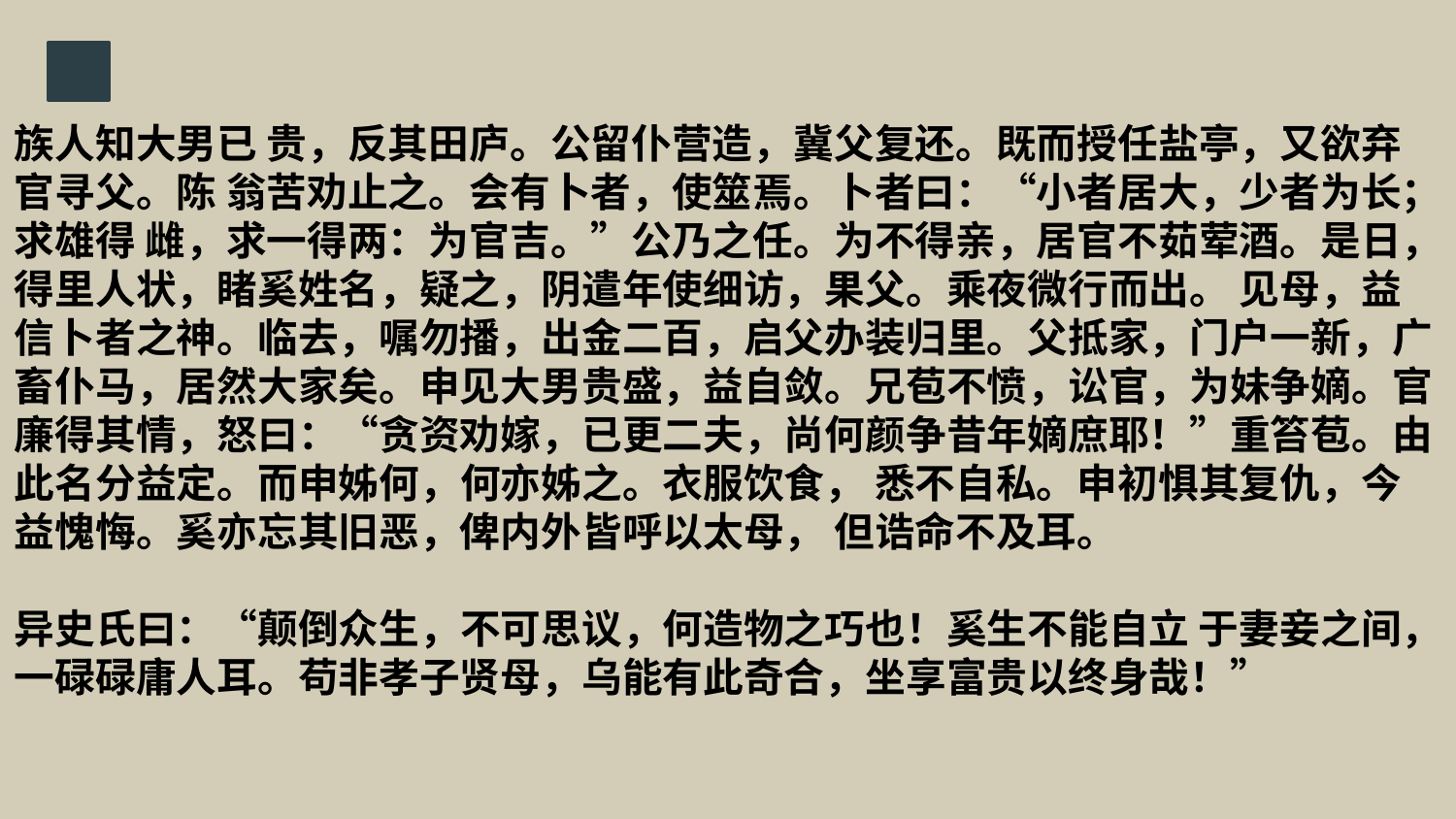

族人知大男已 贵，反其田庐。公留仆营造，冀父复还。既而授任盐亭，又欲弃官寻父。陈 翁苦劝止之。会有卜者，使筮焉。卜者曰：“小者居大，少者为长；求雄得 雌，求一得两：为官吉。”公乃之任。为不得亲，居官不茹荤酒。是日，得里人状，睹奚姓名，疑之，阴遣年使细访，果父。乘夜微行而出。 见母，益信卜者之神。临去，嘱勿播，出金二百，启父办装归里。父抵家，门户一新，广畜仆马，居然大家矣。申见大男贵盛，益自敛。兄苞不愤，讼官，为妹争嫡。官廉得其情，怒曰：“贪资劝嫁，已更二夫，尚何颜争昔年嫡庶耶！”重笞苞。由此名分益定。而申姊何，何亦姊之。衣服饮食， 悉不自私。申初惧其复仇，今益愧悔。奚亦忘其旧恶，俾内外皆呼以太母， 但诰命不及耳。

异史氏曰：“颠倒众生，不可思议，何造物之巧也！奚生不能自立 于妻妾之间，一碌碌庸人耳。苟非孝子贤母，乌能有此奇合，坐享富贵以终身哉！”